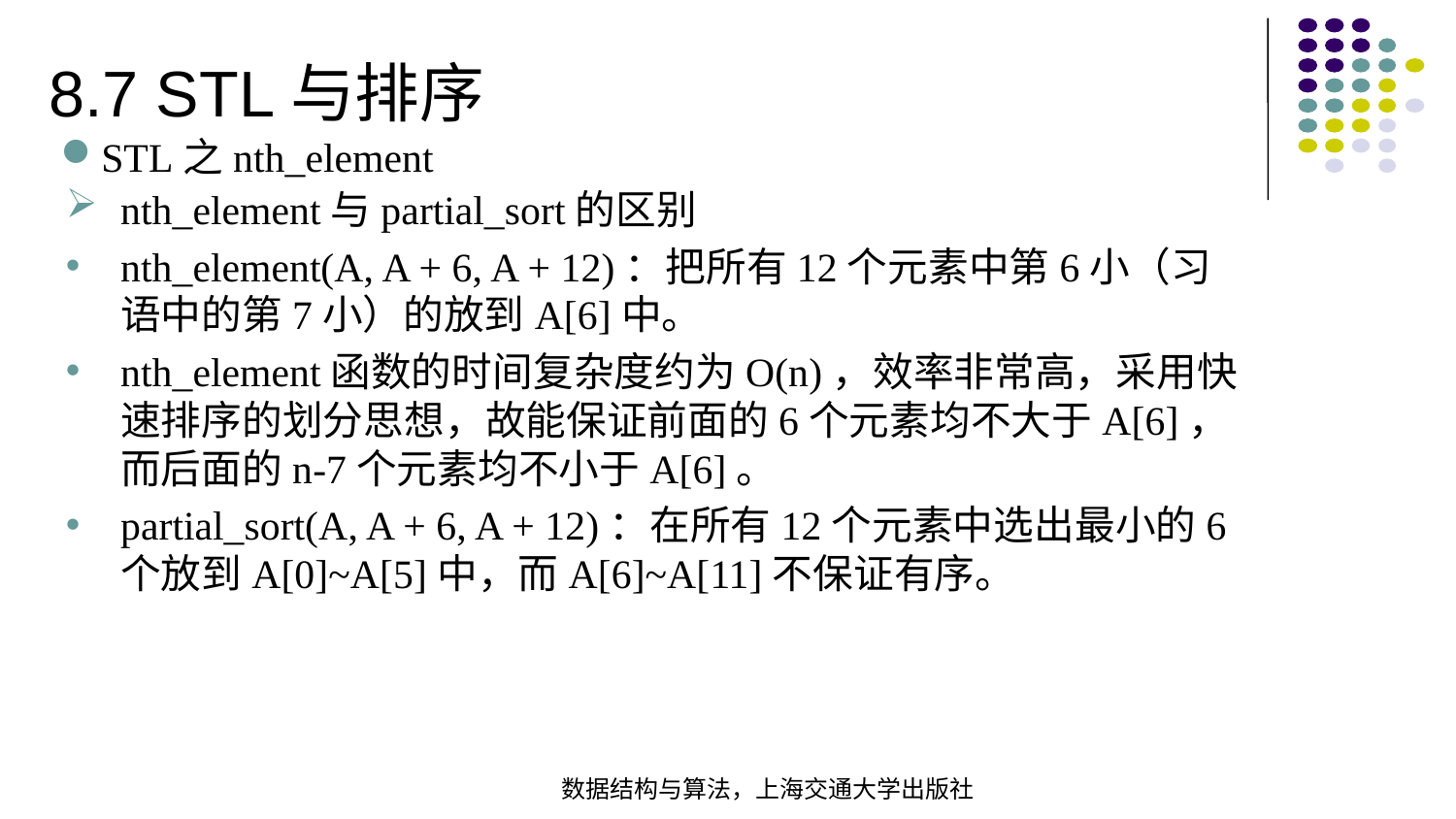

8.7 STL与排序
STL之nth_element
nth_element与partial_sort的区别
nth_element(A, A + 6, A + 12)：把所有12个元素中第6小（习语中的第7小）的放到A[6]中。
nth_element函数的时间复杂度约为O(n)，效率非常高，采用快速排序的划分思想，故能保证前面的6个元素均不大于A[6]，而后面的n-7个元素均不小于A[6]。
partial_sort(A, A + 6, A + 12)：在所有12个元素中选出最小的6个放到A[0]~A[5]中，而A[6]~A[11]不保证有序。